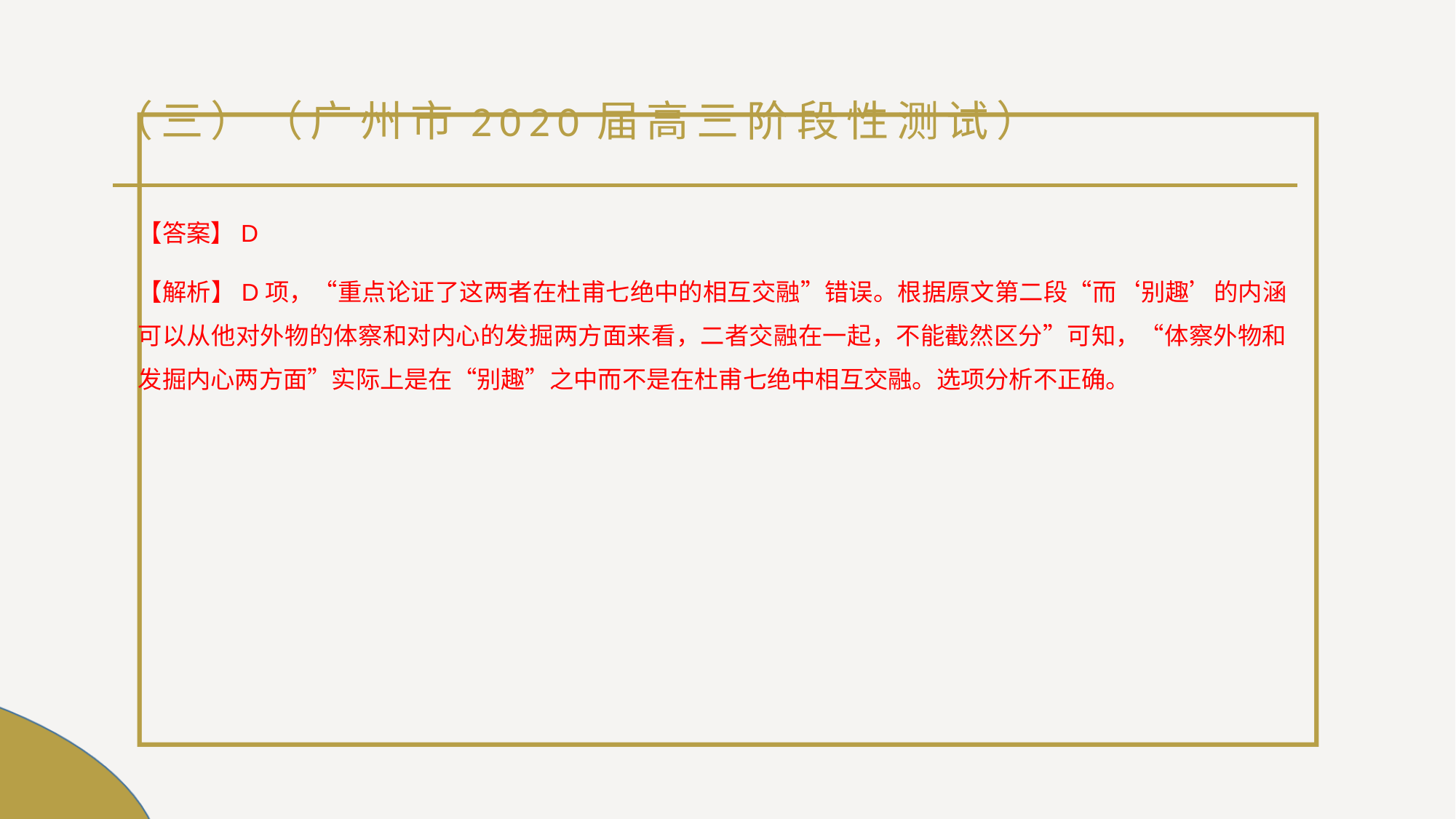

# （三）（广州市2020届高三阶段性测试）
【答案】D
【解析】D项，“重点论证了这两者在杜甫七绝中的相互交融”错误。根据原文第二段“而‘别趣’的内涵可以从他对外物的体察和对内心的发掘两方面来看，二者交融在一起，不能截然区分”可知，“体察外物和发掘内心两方面”实际上是在“别趣”之中而不是在杜甫七绝中相互交融。选项分析不正确。